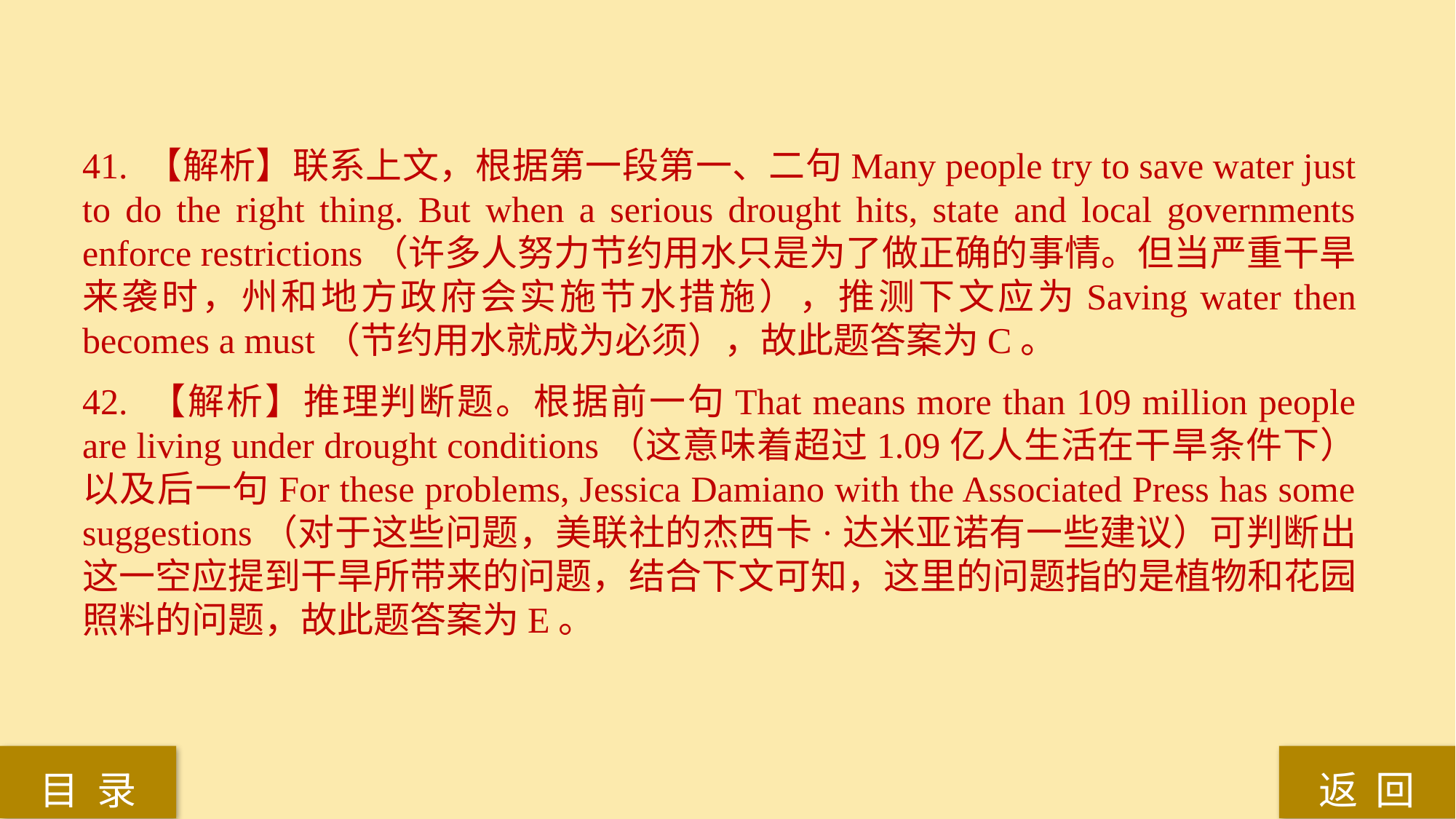

41. 【解析】联系上文，根据第一段第一、二句Many people try to save water just to do the right thing. But when a serious drought hits, state and local governments enforce restrictions（许多人努力节约用水只是为了做正确的事情。但当严重干旱来袭时，州和地方政府会实施节水措施），推测下文应为Saving water then becomes a must（节约用水就成为必须），故此题答案为C。
42. 【解析】推理判断题。根据前一句That means more than 109 million people are living under drought conditions（这意味着超过1.09亿人生活在干旱条件下）以及后一句For these problems, Jessica Damiano with the Associated Press has some suggestions（对于这些问题，美联社的杰西卡·达米亚诺有一些建议）可判断出这一空应提到干旱所带来的问题，结合下文可知，这里的问题指的是植物和花园照料的问题，故此题答案为E。
返  回